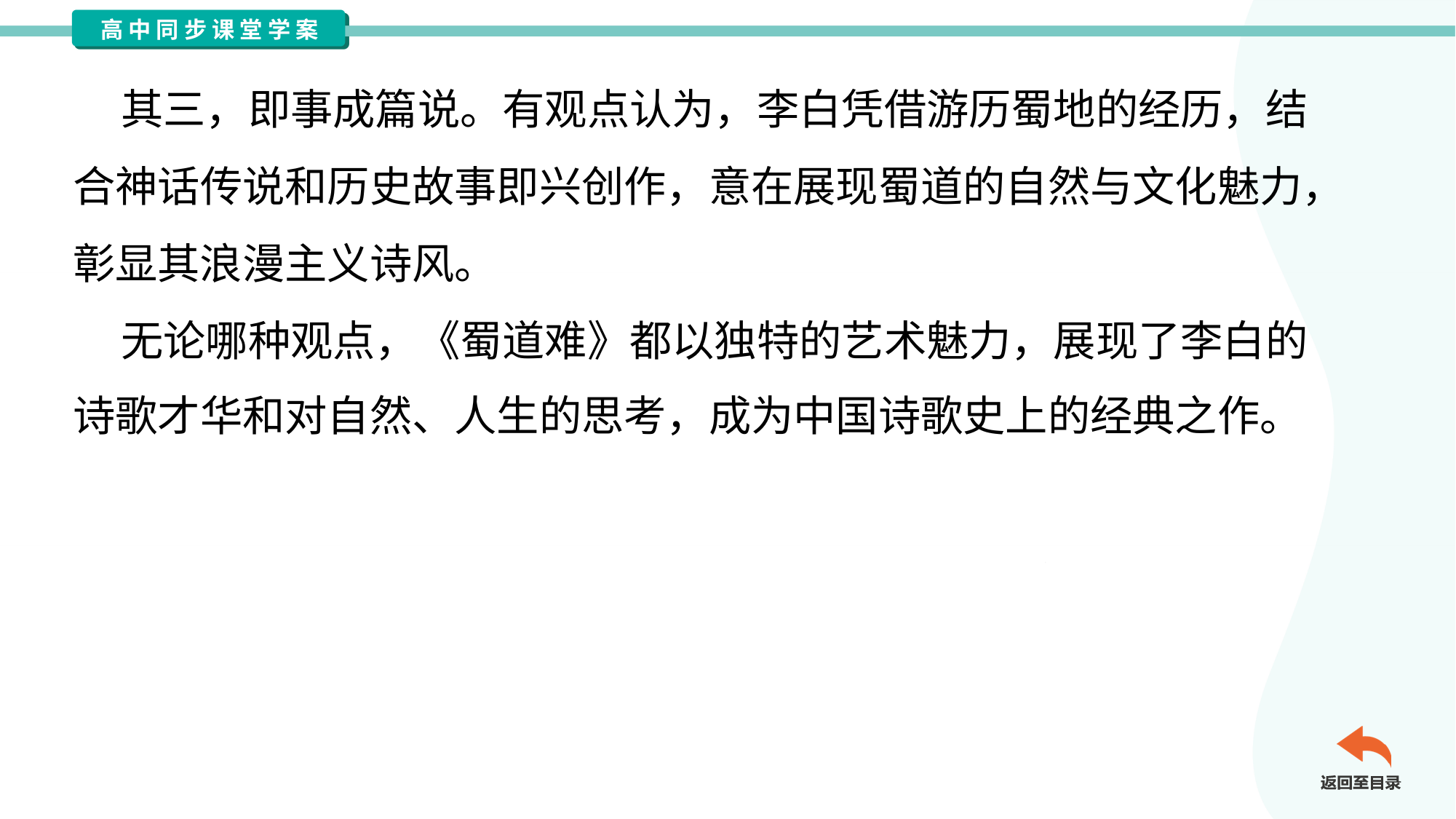

其三，即事成篇说。有观点认为，李白凭借游历蜀地的经历，结
合神话传说和历史故事即兴创作，意在展现蜀道的自然与文化魅力，
彰显其浪漫主义诗风。
    无论哪种观点，《蜀道难》都以独特的艺术魅力，展现了李白的
诗歌才华和对自然、人生的思考，成为中国诗歌史上的经典之作。#1.3